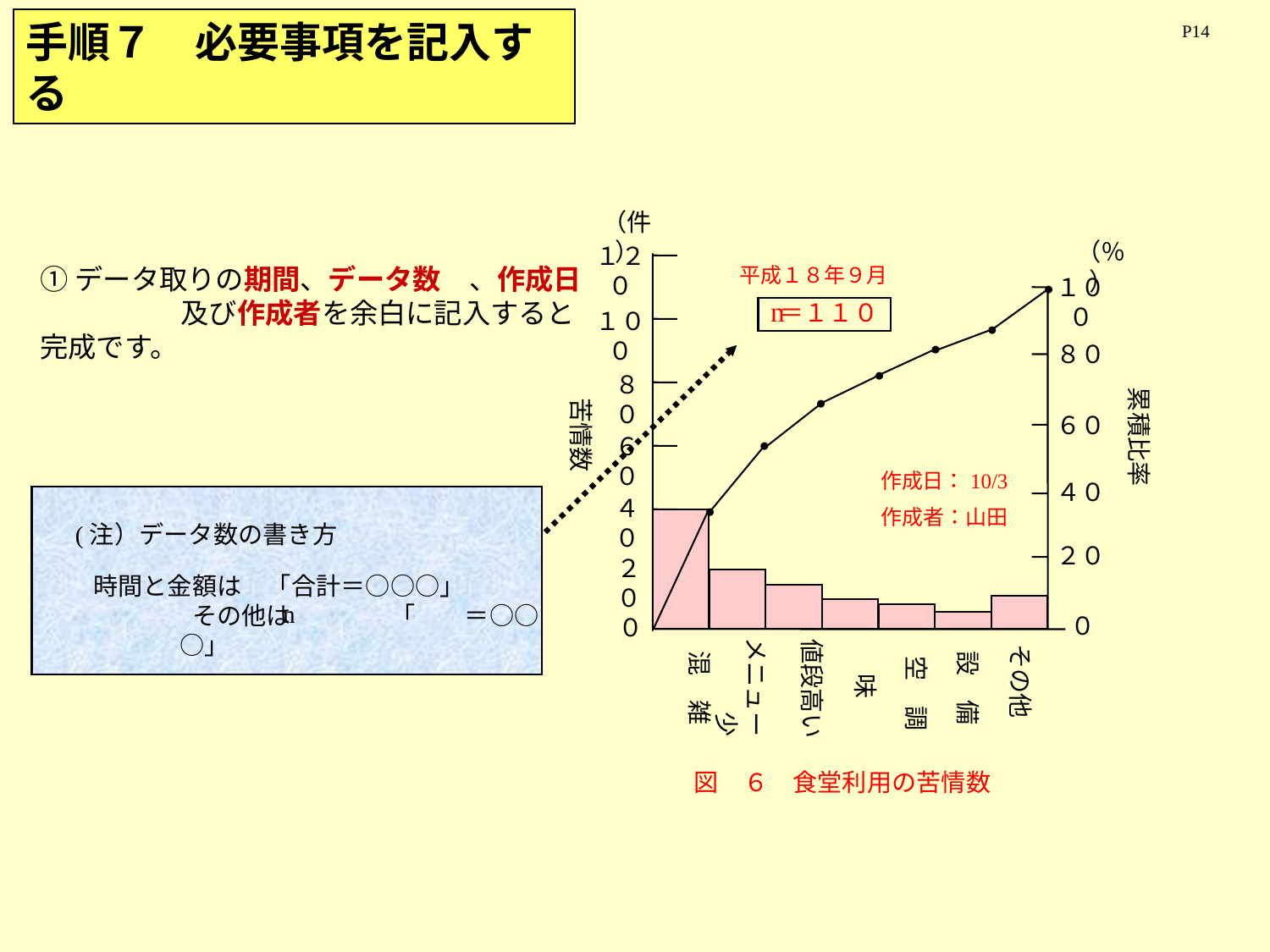

手順７　必要事項を記入する
P14
（件）
１２０
１００
８０
６０
４０
２０
０

（％）
１００
●

●
累積比率
●

８０

●

●

６０
●

４０
●

２０

０
メニュー少
値段高い
　空　調
その他
味
混　雑
設　備
①データ取りの期間、データ数　、作成日　　　　　及び作成者を余白に記入すると完成です。
平成１８年９月
n
＝１１０

作成日：10/3
作成者：山田
図　６　食堂利用の苦情数
苦情数

(注）データ数の書き方
時間と金額は　「合計＝○○○」　　　　　　　その他は　　　　「　　＝○○○」
n